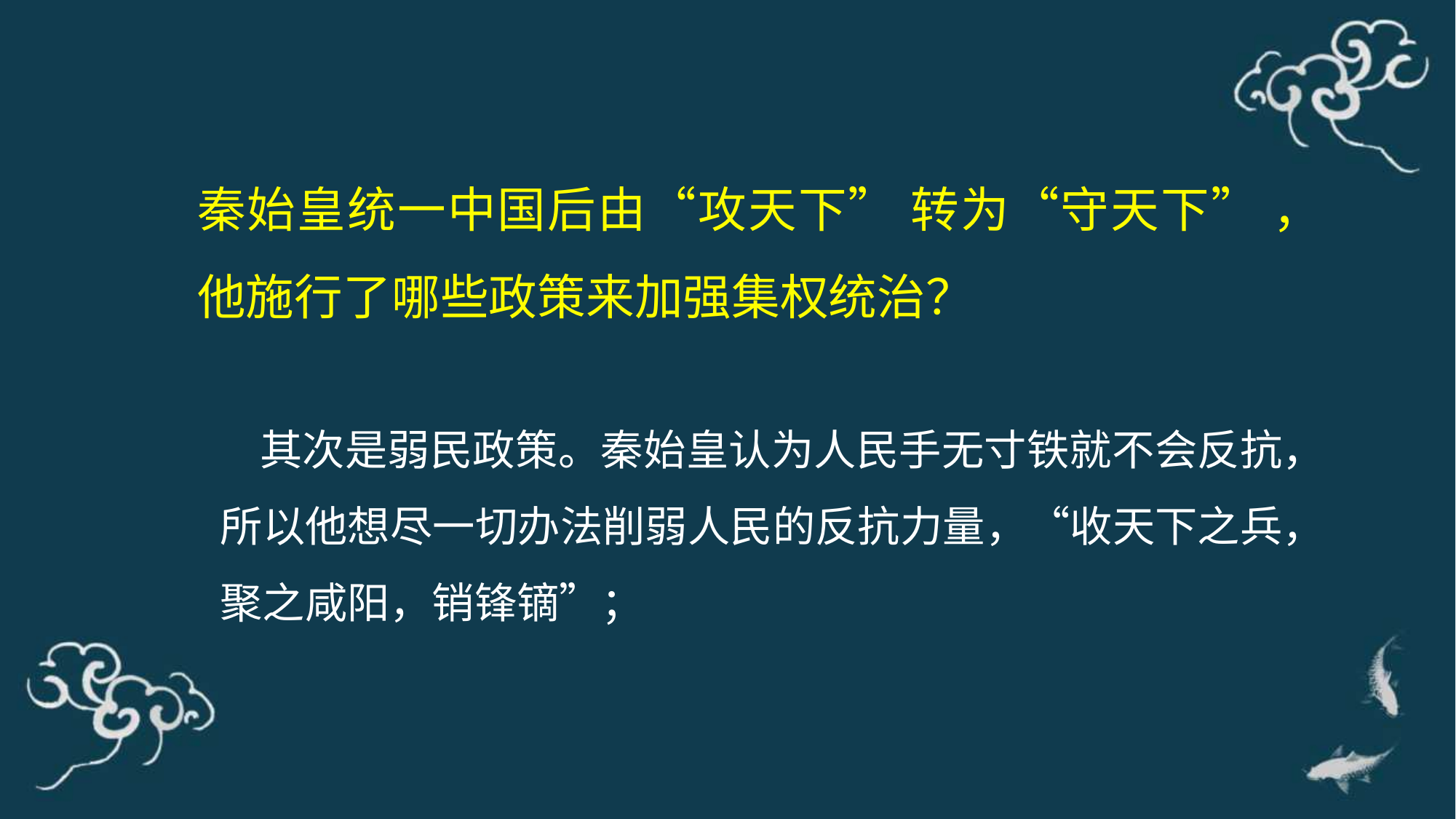

秦始皇统一中国后由“攻天下” 转为“守天下” ，他施行了哪些政策来加强集权统治？

   其次是弱民政策。秦始皇认为人民手无寸铁就不会反抗，所以他想尽一切办法削弱人民的反抗力量，“收天下之兵，聚之咸阳，销锋镝”；